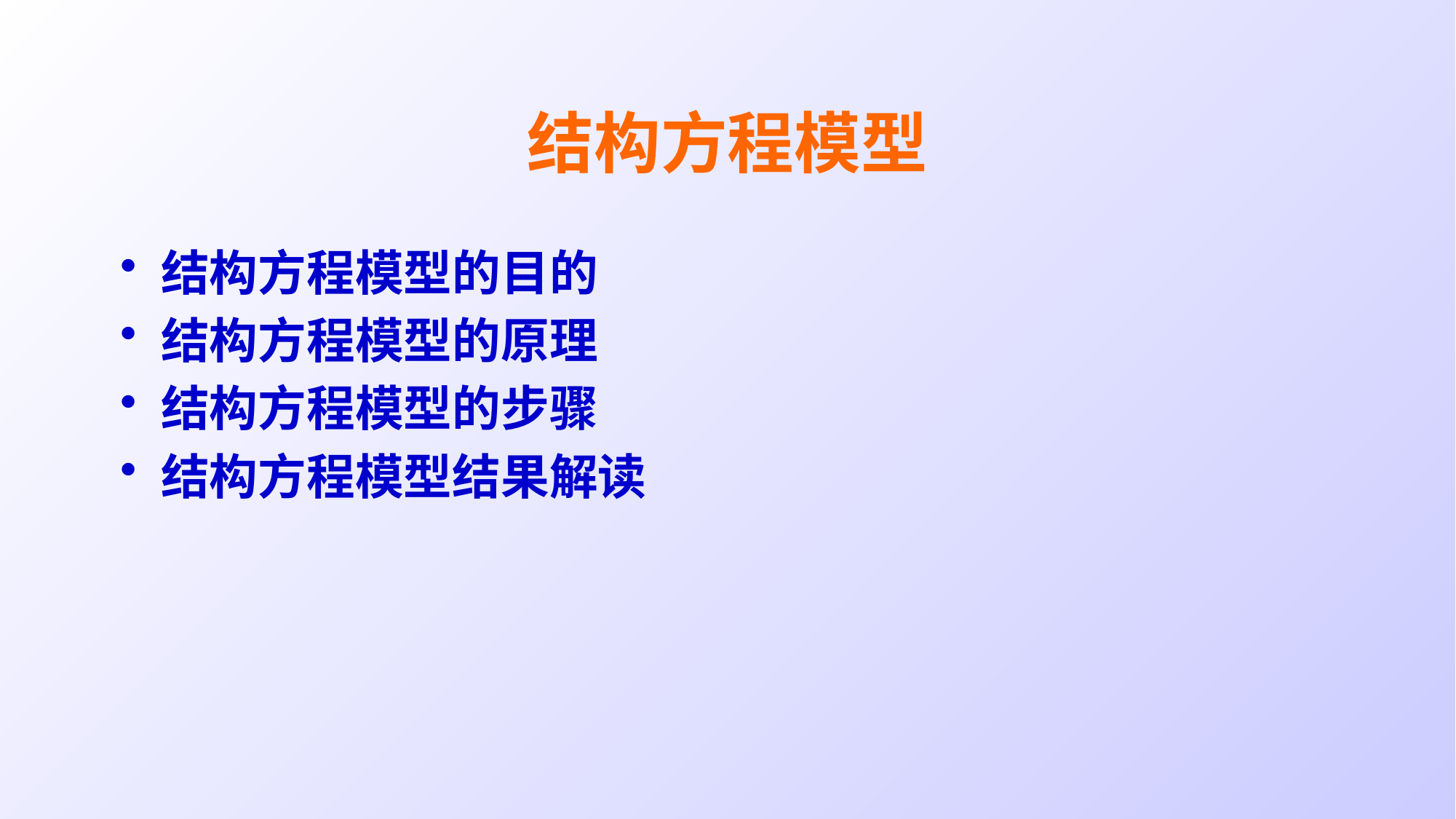

结构方程模型
结构方程模型的目的
结构方程模型的原理
结构方程模型的步骤
结构方程模型结果解读